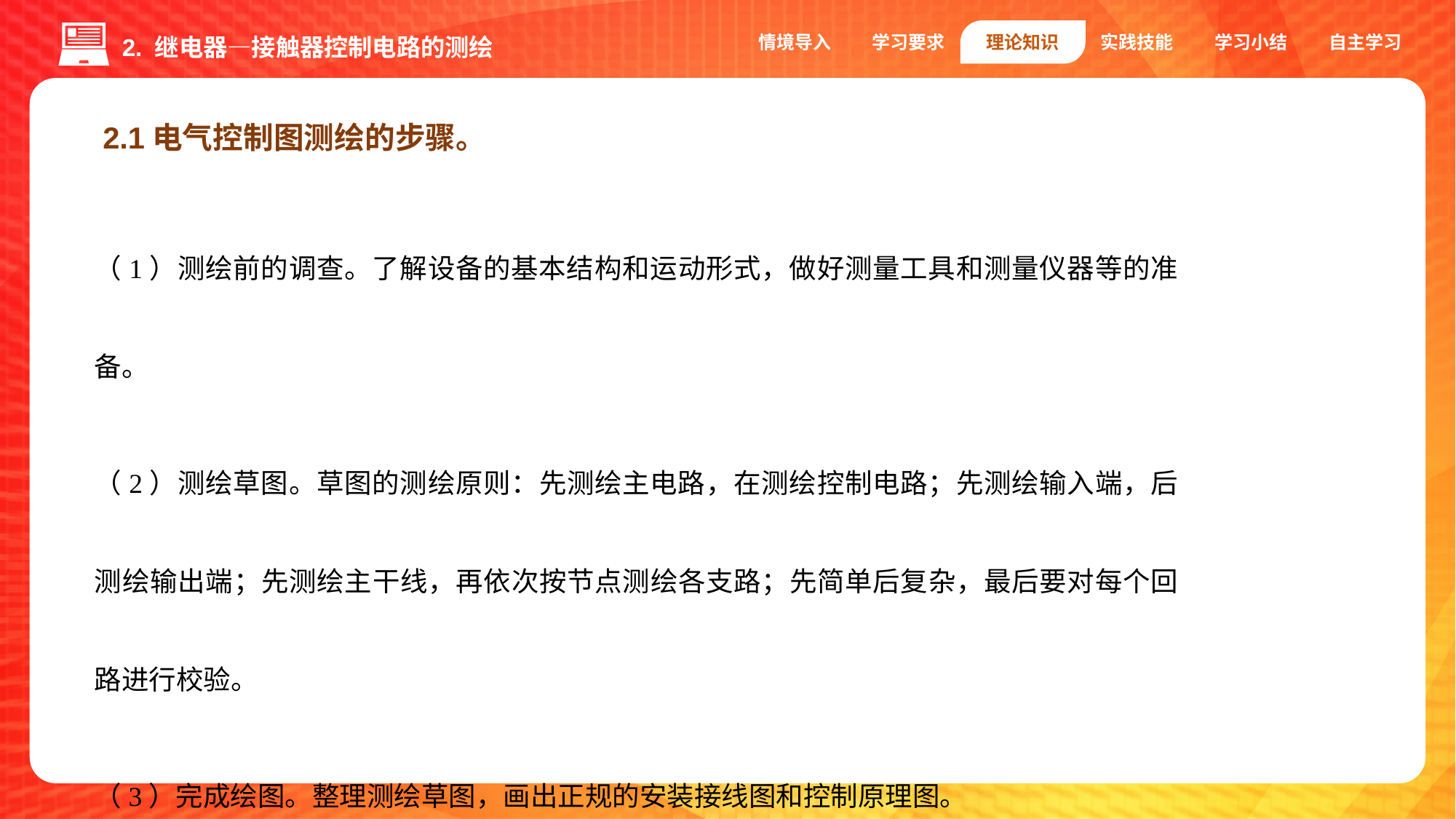

情境导入
学习要求
理论知识
实践技能
学习小结
自主学习

2. 继电器—接触器控制电路的测绘
2.1电气控制图测绘的步骤。
（1）测绘前的调查。了解设备的基本结构和运动形式，做好测量工具和测量仪器等的准备。
（2）测绘草图。草图的测绘原则：先测绘主电路，在测绘控制电路；先测绘输入端，后测绘输出端；先测绘主干线，再依次按节点测绘各支路；先简单后复杂，最后要对每个回路进行校验。
（3）完成绘图。整理测绘草图，画出正规的安装接线图和控制原理图。